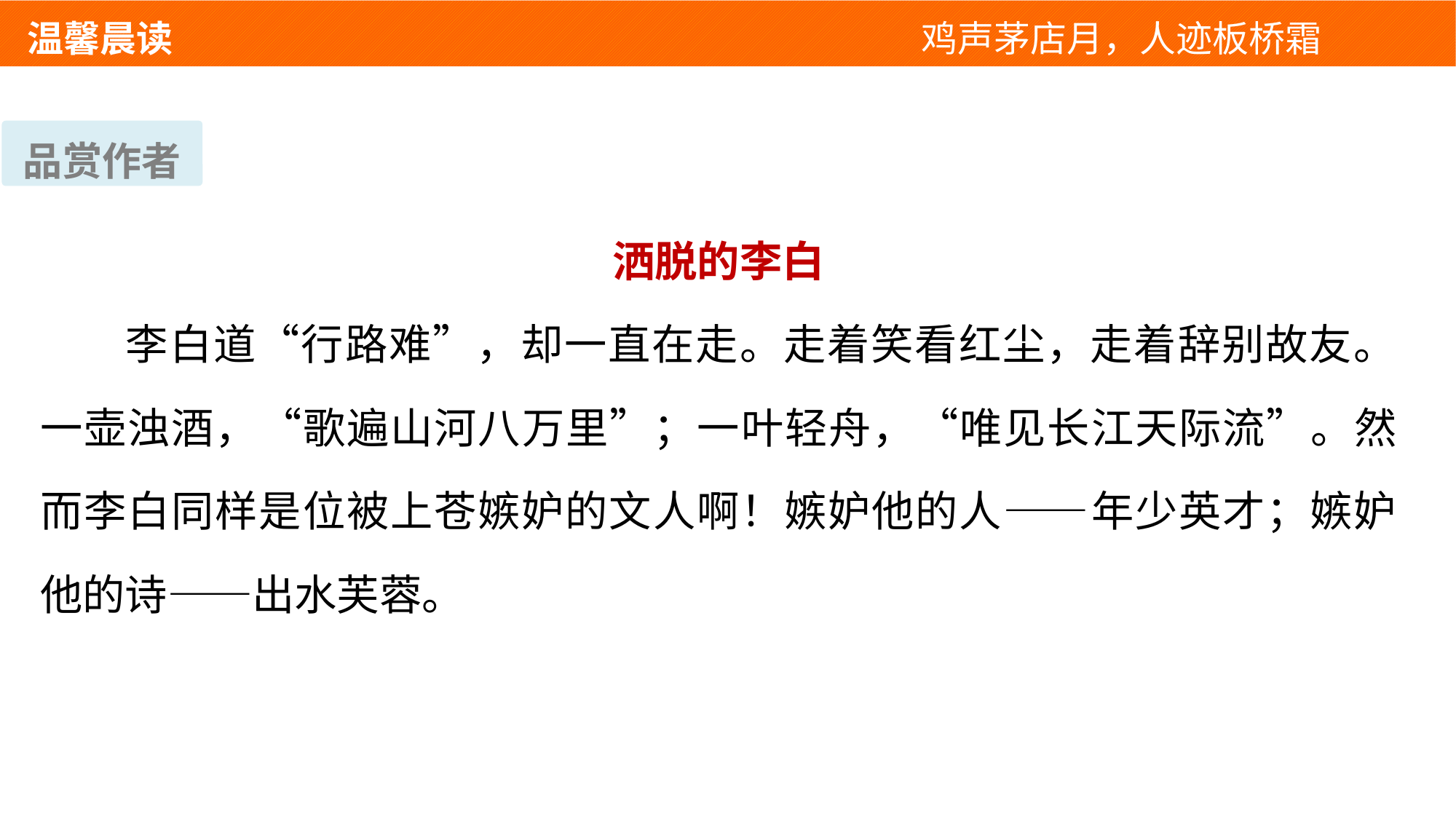

温馨晨读                                     　 　　　　　　　　　　　鸡声茅店月，人迹板桥霜
品赏作者
洒脱的李白
李白道“行路难”，却一直在走。走着笑看红尘，走着辞别故友。一壶浊酒，“歌遍山河八万里”；一叶轻舟，“唯见长江天际流”。然而李白同样是位被上苍嫉妒的文人啊！嫉妒他的人——年少英才；嫉妒他的诗——出水芙蓉。